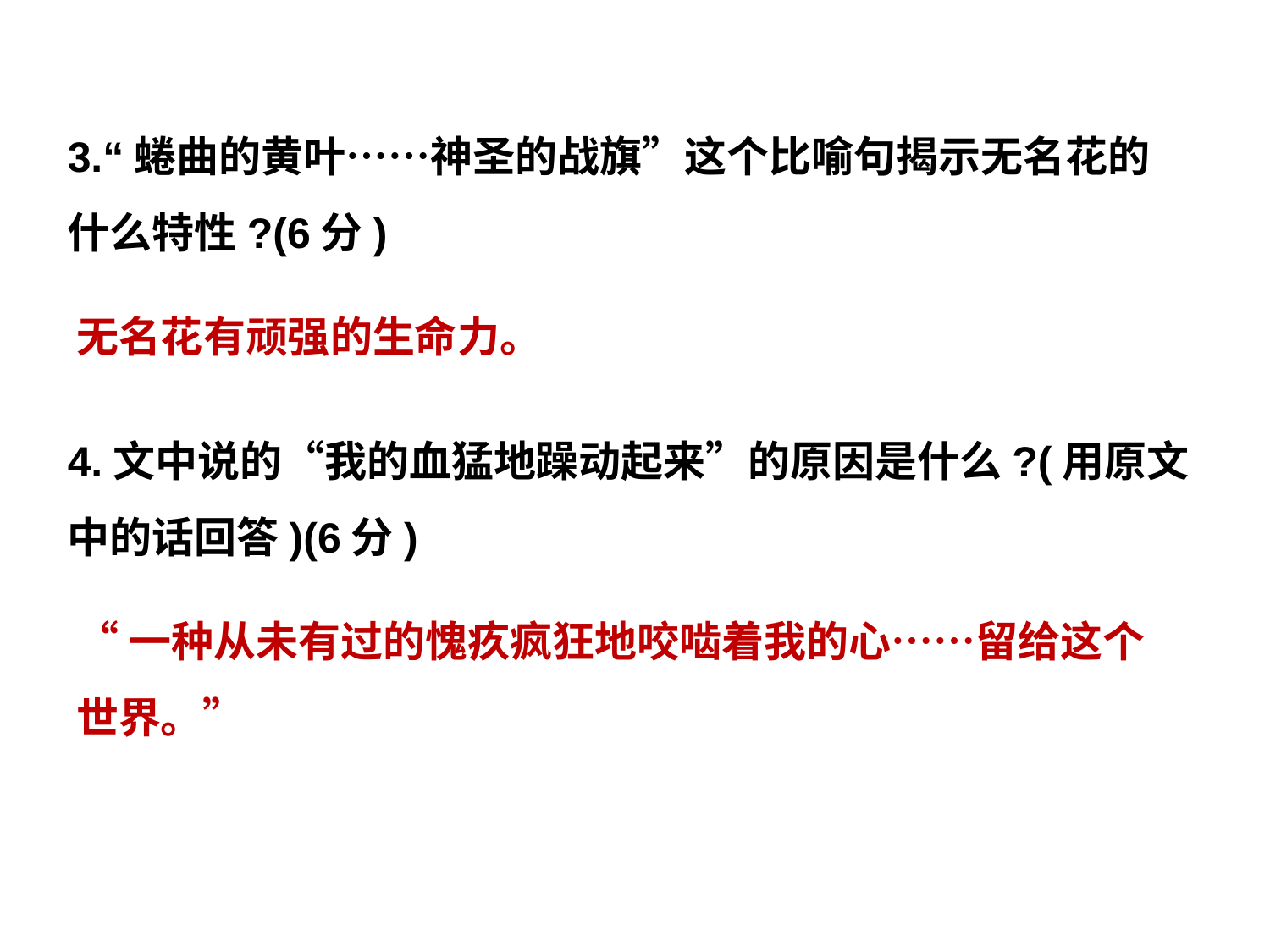

3.“蜷曲的黄叶……神圣的战旗”这个比喻句揭示无名花的
什么特性?(6分)

4.文中说的“我的血猛地躁动起来”的原因是什么?(用原文
中的话回答)(6分)
无名花有顽强的生命力。

“一种从未有过的愧疚疯狂地咬啮着我的心……留给这个
世界。”